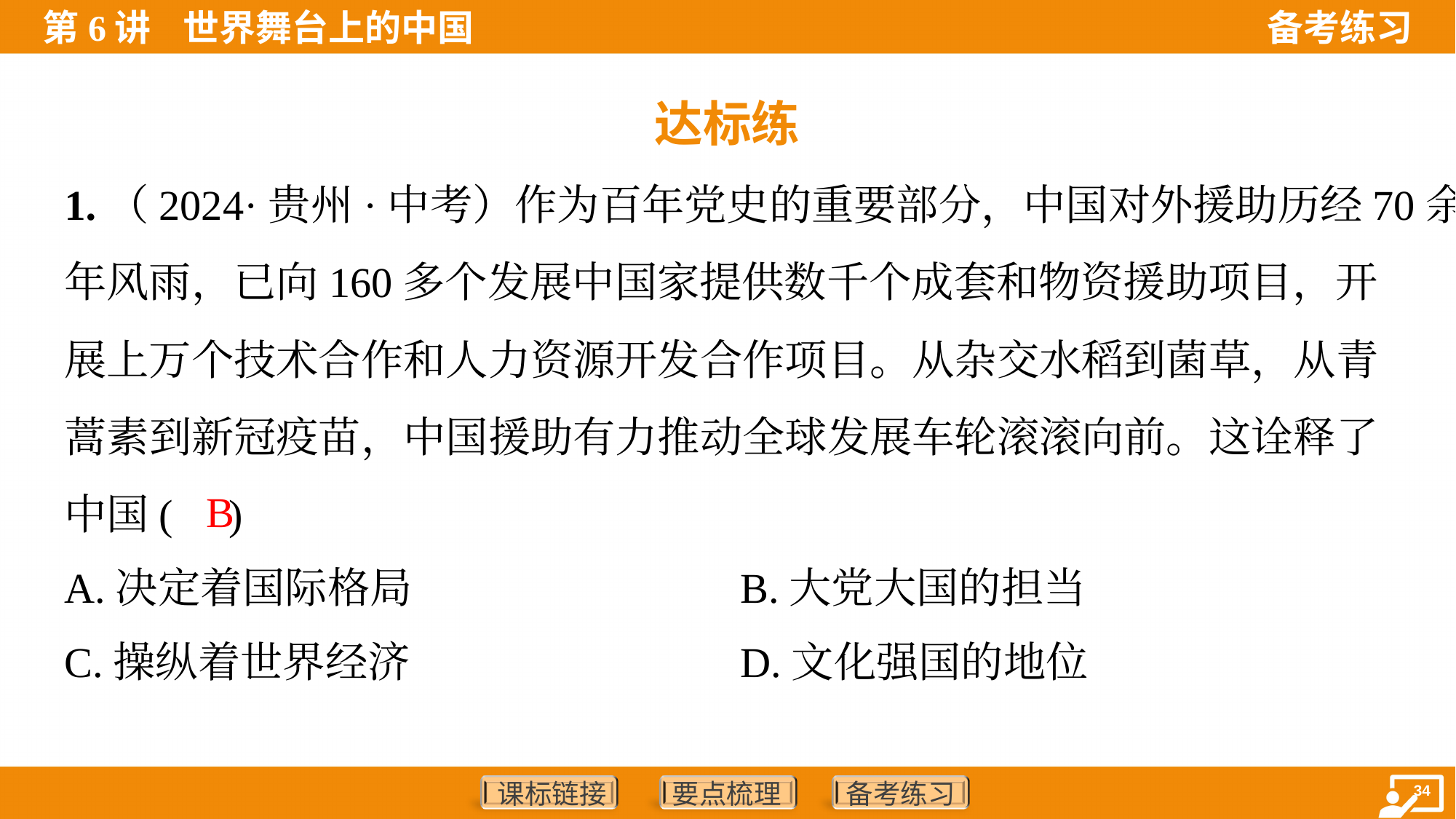

达标练
1.（2024·贵州·中考）作为百年党史的重要部分，中国对外援助历经70余
年风雨，已向160多个发展中国家提供数千个成套和物资援助项目，开
展上万个技术合作和人力资源开发合作项目。从杂交水稻到菌草，从青
蒿素到新冠疫苗，中国援助有力推动全球发展车轮滚滚向前。这诠释了
中国(     )
B
A.决定着国际格局	B.大党大国的担当
C.操纵着世界经济	D.文化强国的地位